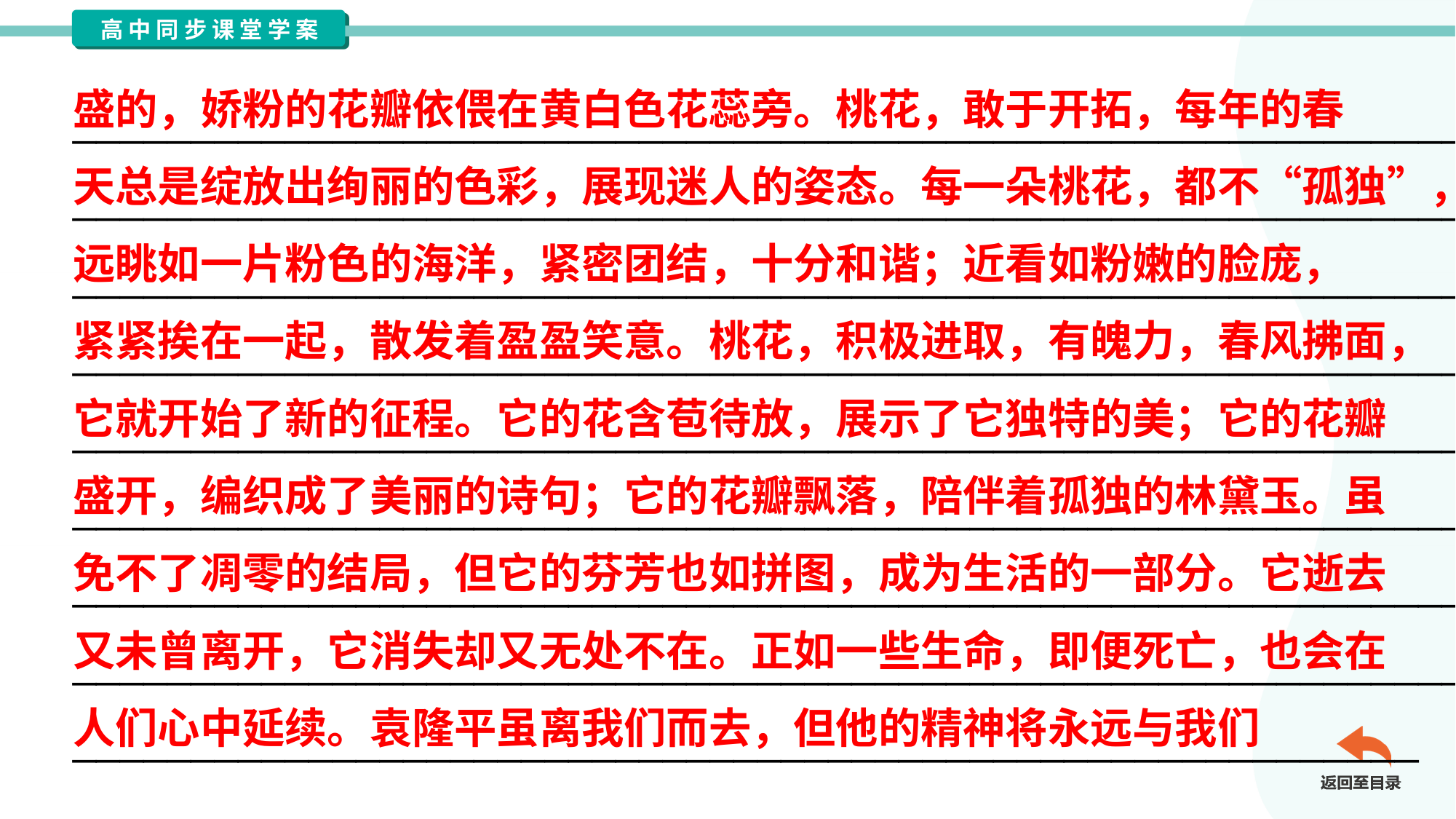

盛的，娇粉的花瓣依偎在黄白色花蕊旁。桃花，敢于开拓，每年的春
天总是绽放出绚丽的色彩，展现迷人的姿态。每一朵桃花，都不“孤独”，
远眺如一片粉色的海洋，紧密团结，十分和谐；近看如粉嫩的脸庞，
紧紧挨在一起，散发着盈盈笑意。桃花，积极进取，有魄力，春风拂面，
它就开始了新的征程。它的花含苞待放，展示了它独特的美；它的花瓣
盛开，编织成了美丽的诗句；它的花瓣飘落，陪伴着孤独的林黛玉。虽
免不了凋零的结局，但它的芬芳也如拼图，成为生活的一部分。它逝去
又未曾离开，它消失却又无处不在。正如一些生命，即便死亡，也会在
人们心中延续。袁隆平虽离我们而去，但他的精神将永远与我们

_____________________________________________________________
_____________________________________________________________
_____________________________________________________________
_____________________________________________________________
_____________________________________________________________
_____________________________________________________________
_____________________________________________________________
_____________________________________________________________
_________________________________________________________